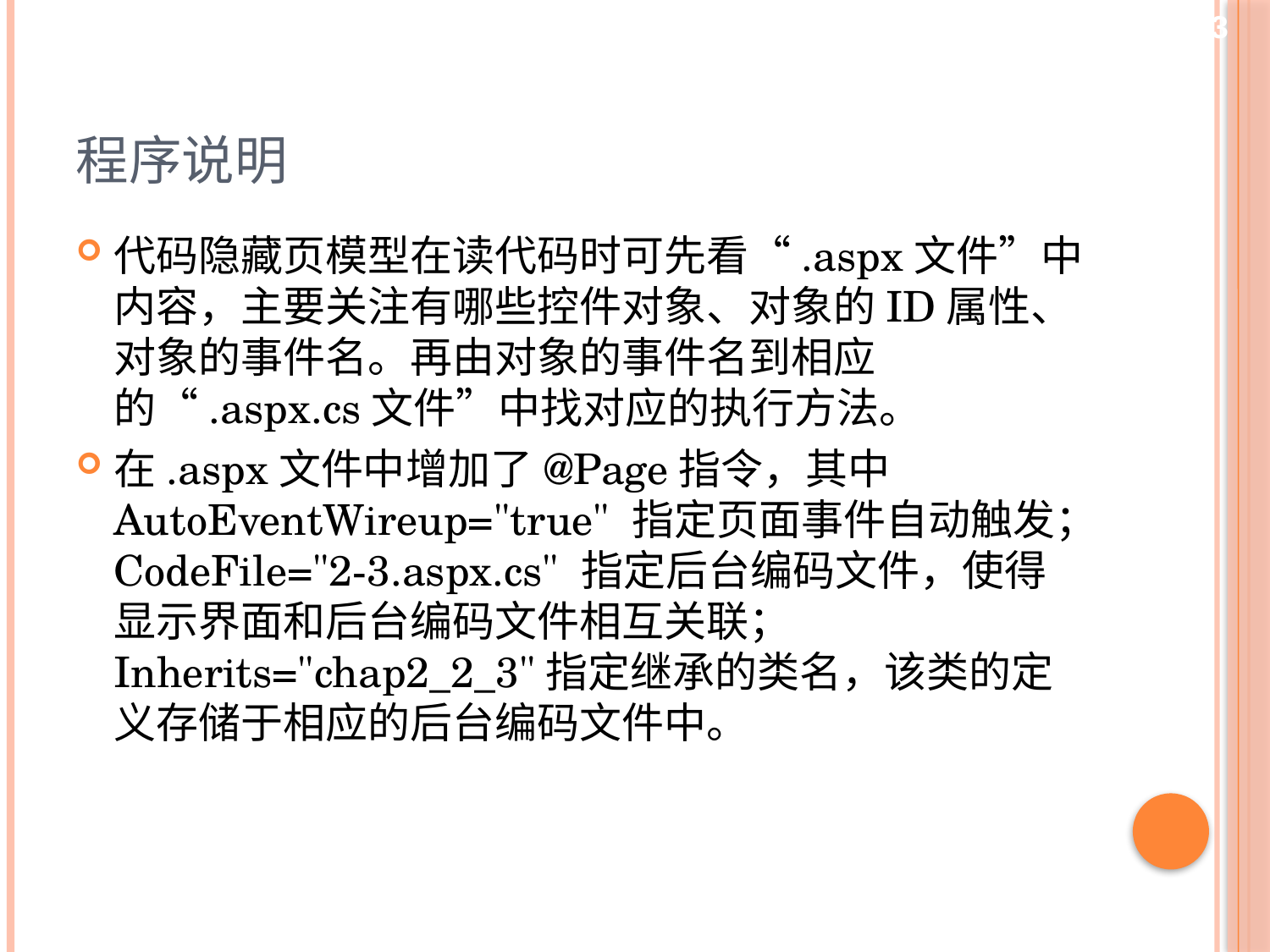

23
# 程序说明
代码隐藏页模型在读代码时可先看“.aspx文件”中内容，主要关注有哪些控件对象、对象的ID属性、对象的事件名。再由对象的事件名到相应的“.aspx.cs文件”中找对应的执行方法。
在.aspx文件中增加了@Page指令，其中AutoEventWireup="true" 指定页面事件自动触发；CodeFile="2-3.aspx.cs" 指定后台编码文件，使得显示界面和后台编码文件相互关联；Inherits="chap2_2_3"指定继承的类名，该类的定义存储于相应的后台编码文件中。